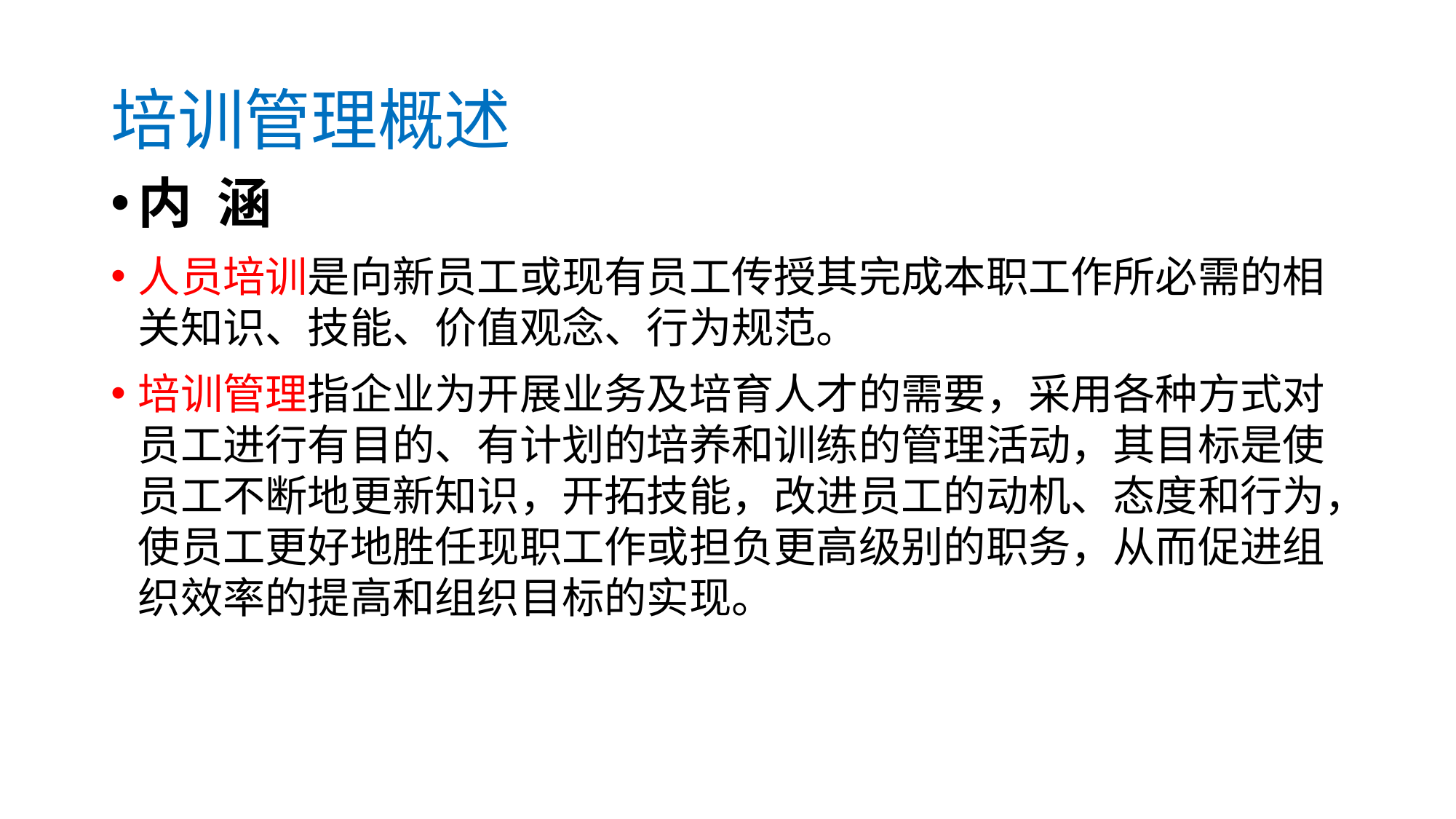

# 培训管理概述
内  涵
人员培训是向新员工或现有员工传授其完成本职工作所必需的相关知识、技能、价值观念、行为规范。
培训管理指企业为开展业务及培育人才的需要，采用各种方式对员工进行有目的、有计划的培养和训练的管理活动，其目标是使员工不断地更新知识，开拓技能，改进员工的动机、态度和行为，使员工更好地胜任现职工作或担负更高级别的职务，从而促进组织效率的提高和组织目标的实现。